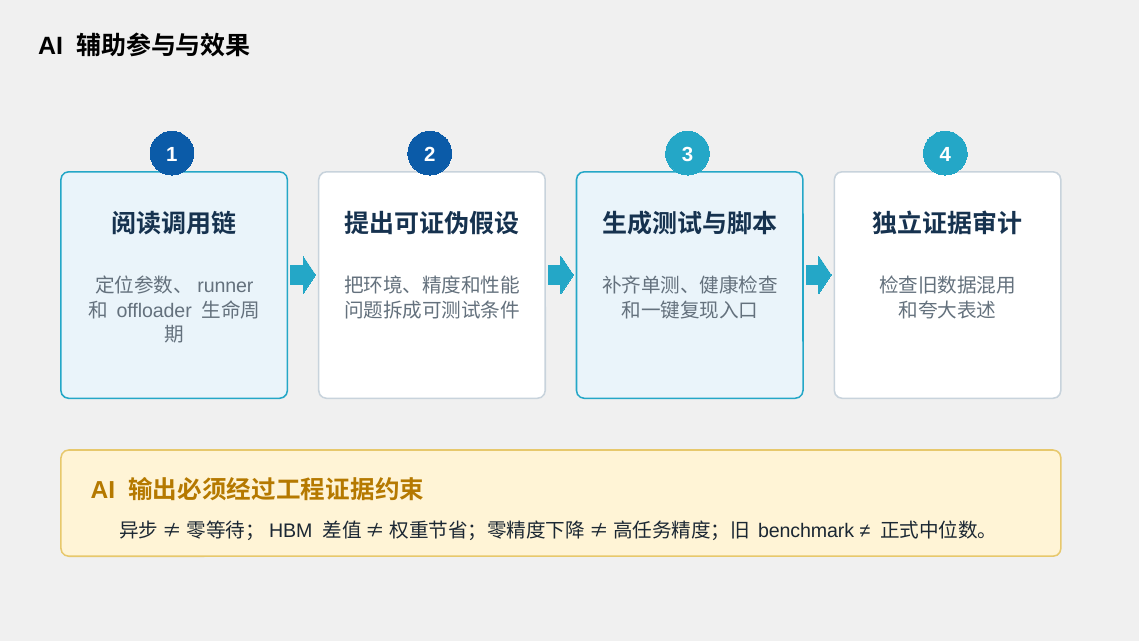

AI 辅助参与与效果

1
2
3
4

阅读调用链
提出可证伪假设
生成测试与脚本
独立证据审计

定位参数、runner
和 offloader 生命周期
把环境、精度和性能
问题拆成可测试条件
补齐单测、健康检查
和一键复现入口
检查旧数据混用
和夸大表述

AI 输出必须经过工程证据约束
异步 ≠ 零等待；HBM 差值 ≠ 权重节省；零精度下降 ≠ 高任务精度；旧 benchmark ≠ 正式中位数。